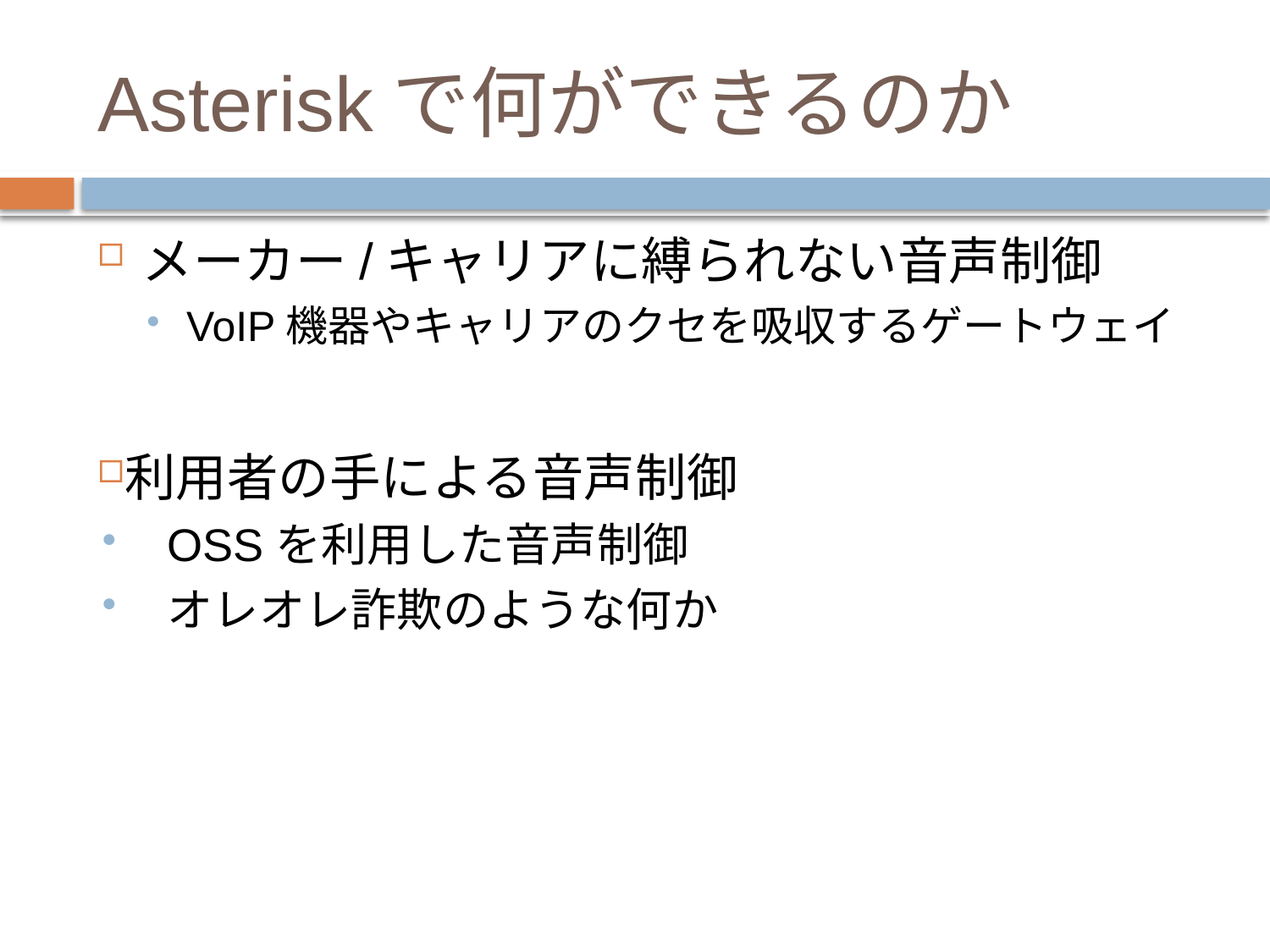

# Asteriskで何ができるのか
メーカー/キャリアに縛られない音声制御
VoIP機器やキャリアのクセを吸収するゲートウェイ

利用者の手による音声制御
OSSを利用した音声制御
オレオレ詐欺のような何か